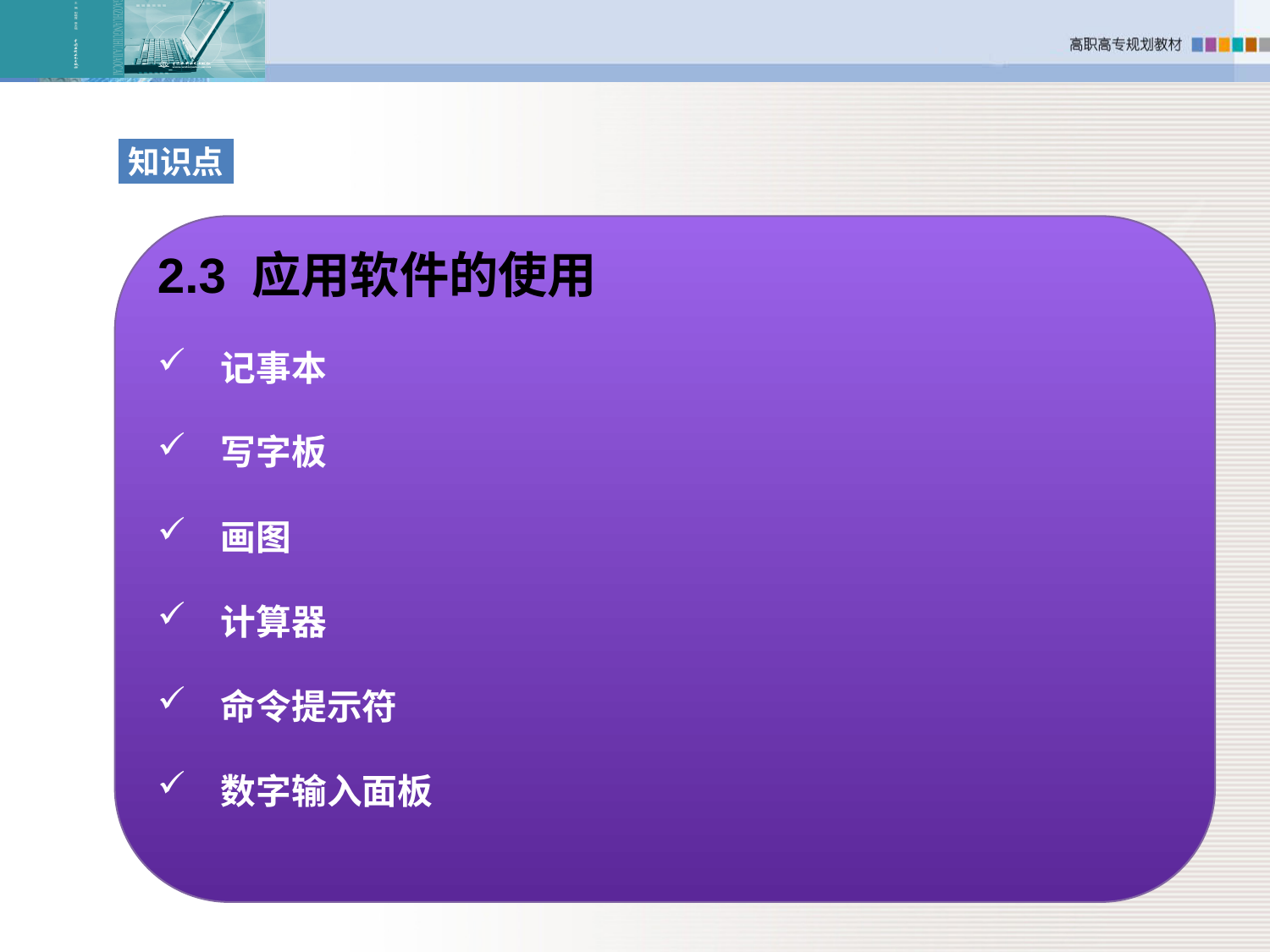

知识点

2.3 应用软件的使用

记事本

写字板

画图

计算器

命令提示符

数字输入面板